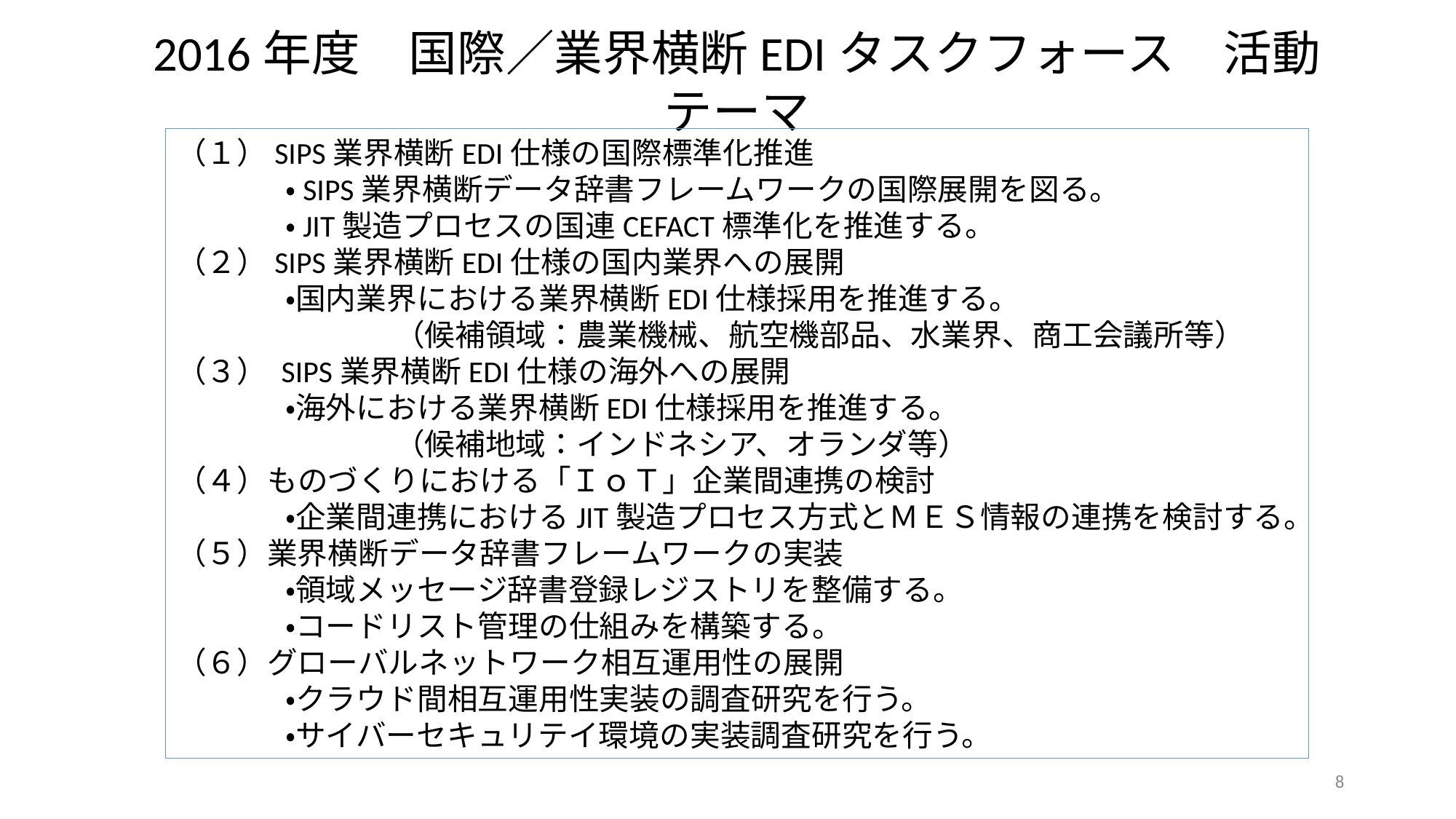

2016年度　国際／業界横断EDIタスクフォース　活動テーマ
（１）SIPS業界横断EDI仕様の国際標準化推進
	・SIPS業界横断データ辞書フレームワークの国際展開を図る。
	・JIT製造プロセスの国連CEFACT標準化を推進する。
（２）SIPS業界横断EDI仕様の国内業界への展開
	・国内業界における業界横断EDI仕様採用を推進する。
		（候補領域：農業機械、航空機部品、水業界、商工会議所等）
（３） SIPS業界横断EDI仕様の海外への展開
	・海外における業界横断EDI仕様採用を推進する。
		（候補地域：インドネシア、オランダ等）
（４）ものづくりにおける「ＩｏＴ」企業間連携の検討
	・企業間連携におけるJIT製造プロセス方式とＭＥＳ情報の連携を検討する。
（５）業界横断データ辞書フレームワークの実装
	・領域メッセージ辞書登録レジストリを整備する。
	・コードリスト管理の仕組みを構築する。
（６）グローバルネットワーク相互運用性の展開
	・クラウド間相互運用性実装の調査研究を行う。
	・サイバーセキュリテイ環境の実装調査研究を行う。
8